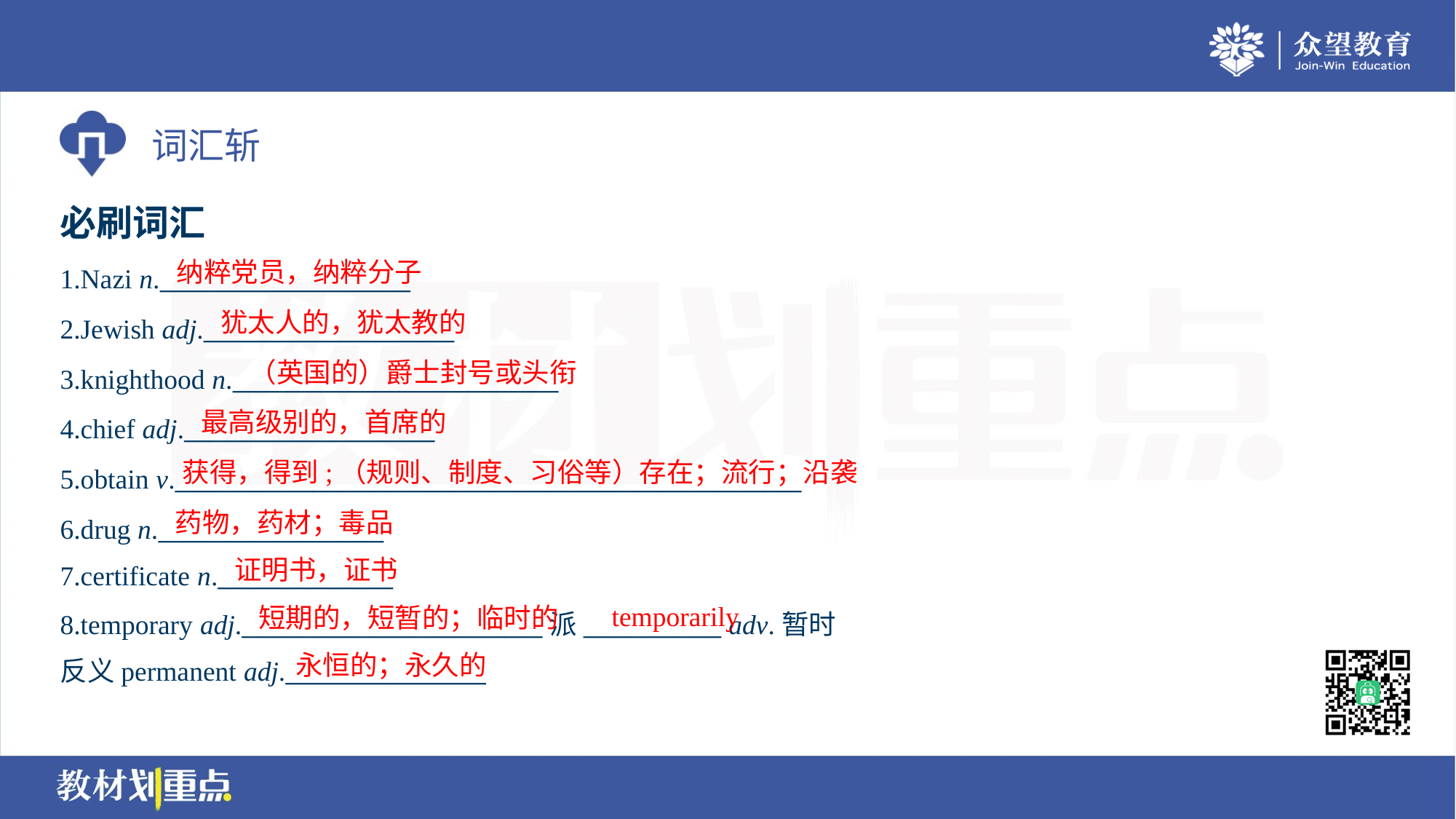

必刷词汇
纳粹党员，纳粹分子
1.Nazi n.____________________
2.Jewish adj.____________________
3.knighthood n.__________________________
4.chief adj.____________________
5.obtain v.__________________________________________________
6.drug n.__________________
7.certificate n.______________
犹太人的，犹太教的
（英国的）爵士封号或头衔
最高级别的，首席的
获得，得到;（规则、制度、习俗等）存在；流行；沿袭
药物，药材；毒品
证明书，证书
temporarily
短期的，短暂的；临时的
8.temporary adj.________________________派___________ adv.暂时
反义permanent adj.________________
永恒的；永久的